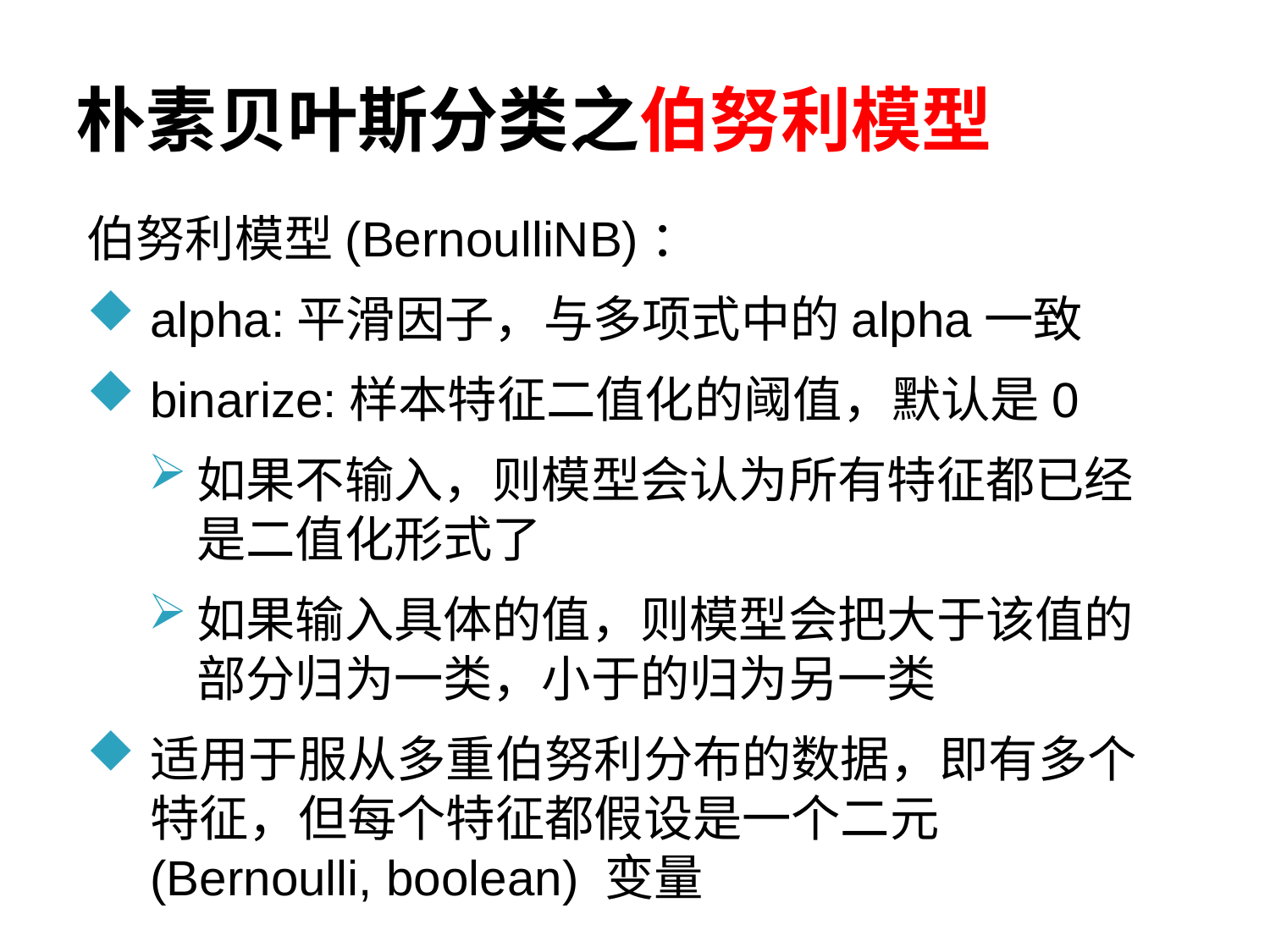

# 朴素贝叶斯分类之伯努利模型
伯努利模型(BernoulliNB)：
alpha:平滑因子，与多项式中的alpha一致
binarize:样本特征二值化的阈值，默认是0
如果不输入，则模型会认为所有特征都已经是二值化形式了
如果输入具体的值，则模型会把大于该值的部分归为一类，小于的归为另一类
适用于服从多重伯努利分布的数据，即有多个特征，但每个特征都假设是一个二元 (Bernoulli, boolean) 变量